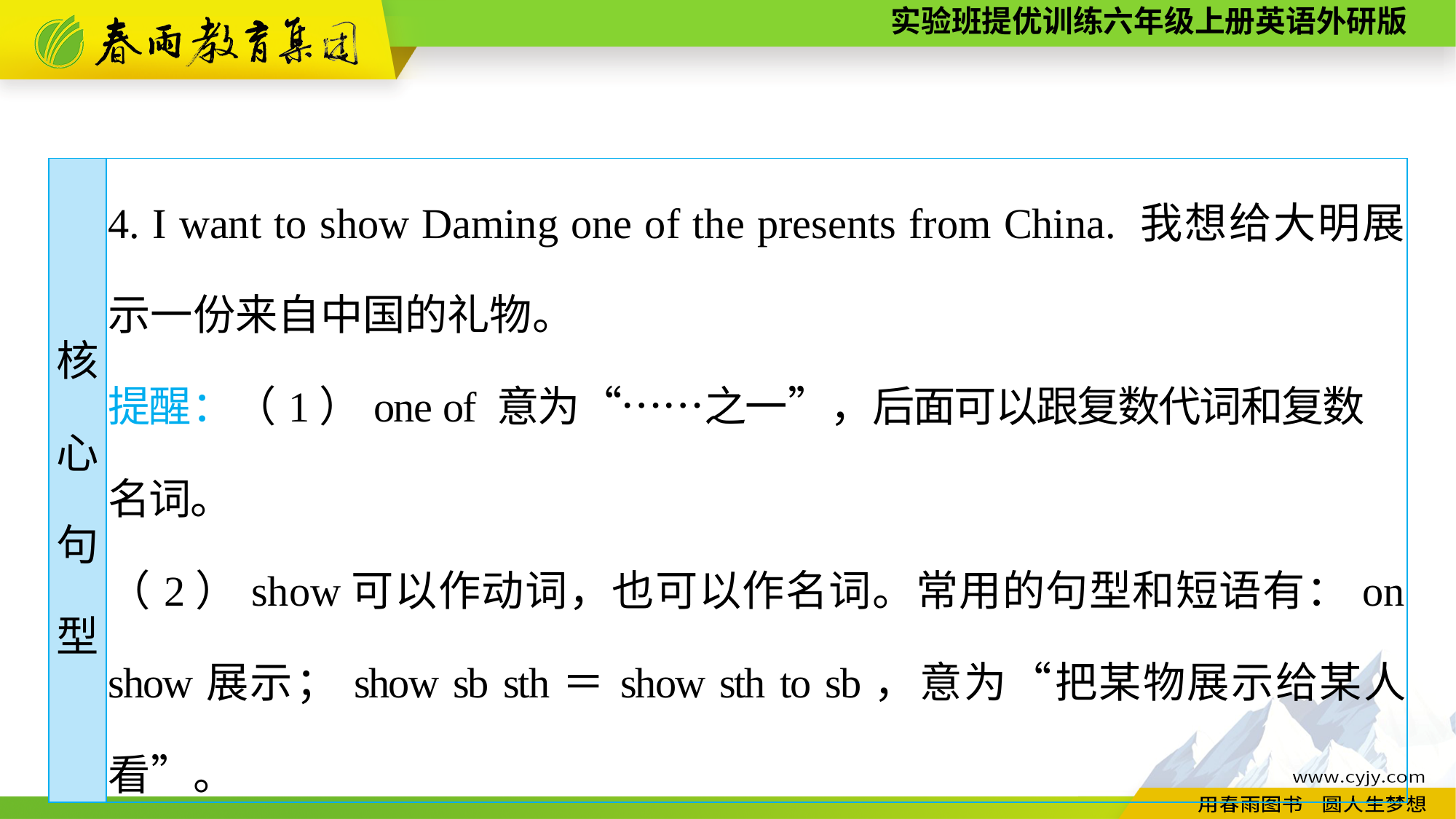

| 核 心 句 型 | 4. I want to show Daming one of the presents from China. 我想给大明展示一份来自中国的礼物。 提醒：（1）one of 意为“……之一”，后面可以跟复数代词和复数 名词。 （2）show可以作动词，也可以作名词。常用的句型和短语有：on show展示；show sb sth＝show sth to sb，意为“把某物展示给某人看”。 |
| --- | --- |